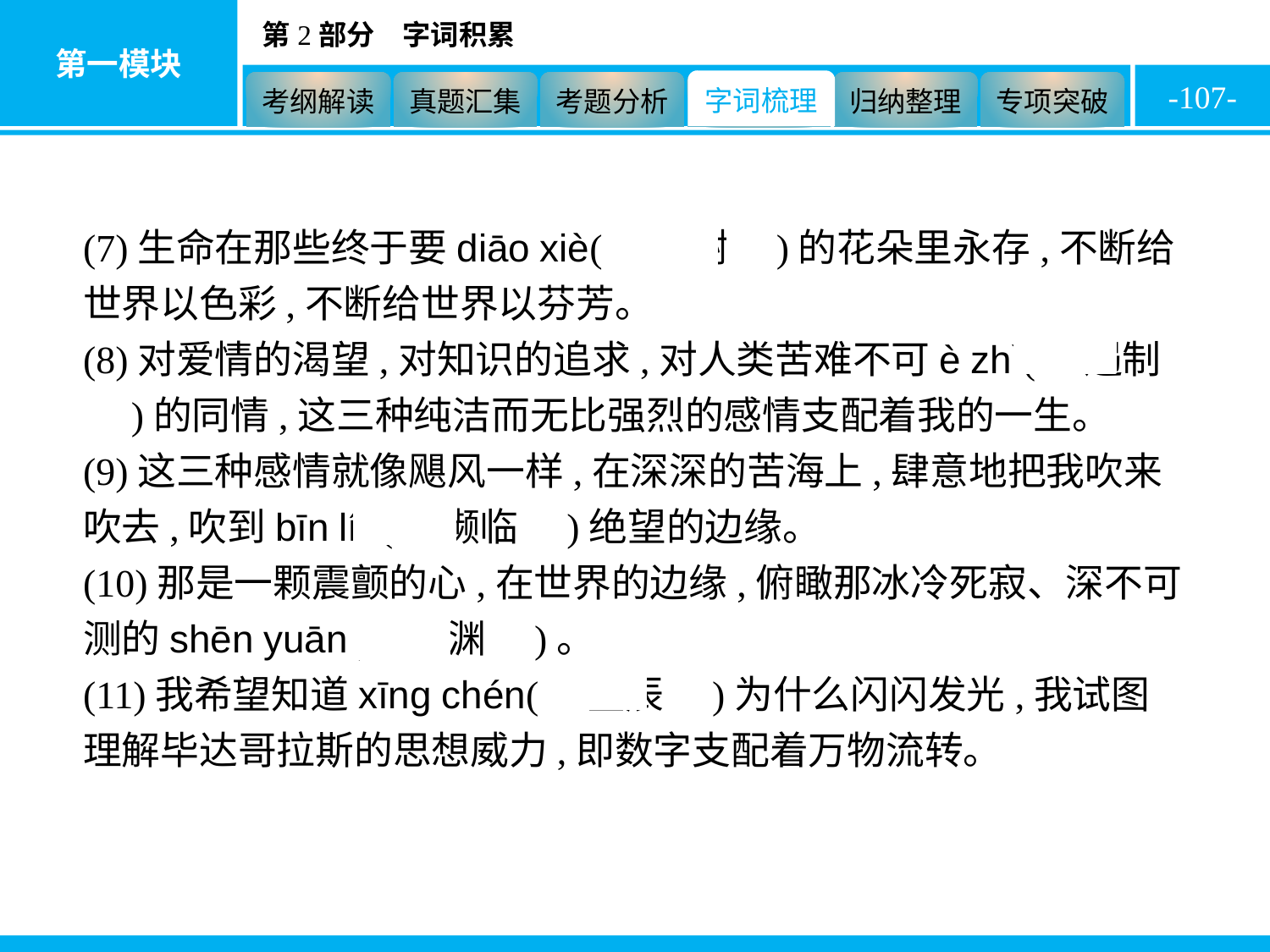

-107-
(7)生命在那些终于要diāo xiè(　凋谢　)的花朵里永存,不断给世界以色彩,不断给世界以芬芳。
(8)对爱情的渴望,对知识的追求,对人类苦难不可è zhì(　遏制　)的同情,这三种纯洁而无比强烈的感情支配着我的一生。
(9)这三种感情就像飓风一样,在深深的苦海上,肆意地把我吹来吹去,吹到bīn lín(　濒临　)绝望的边缘。
(10)那是一颗震颤的心,在世界的边缘,俯瞰那冰冷死寂、深不可测的shēn yuān(　深渊　)。
(11)我希望知道xīng chén(　星辰　)为什么闪闪发光,我试图理解毕达哥拉斯的思想威力,即数字支配着万物流转。